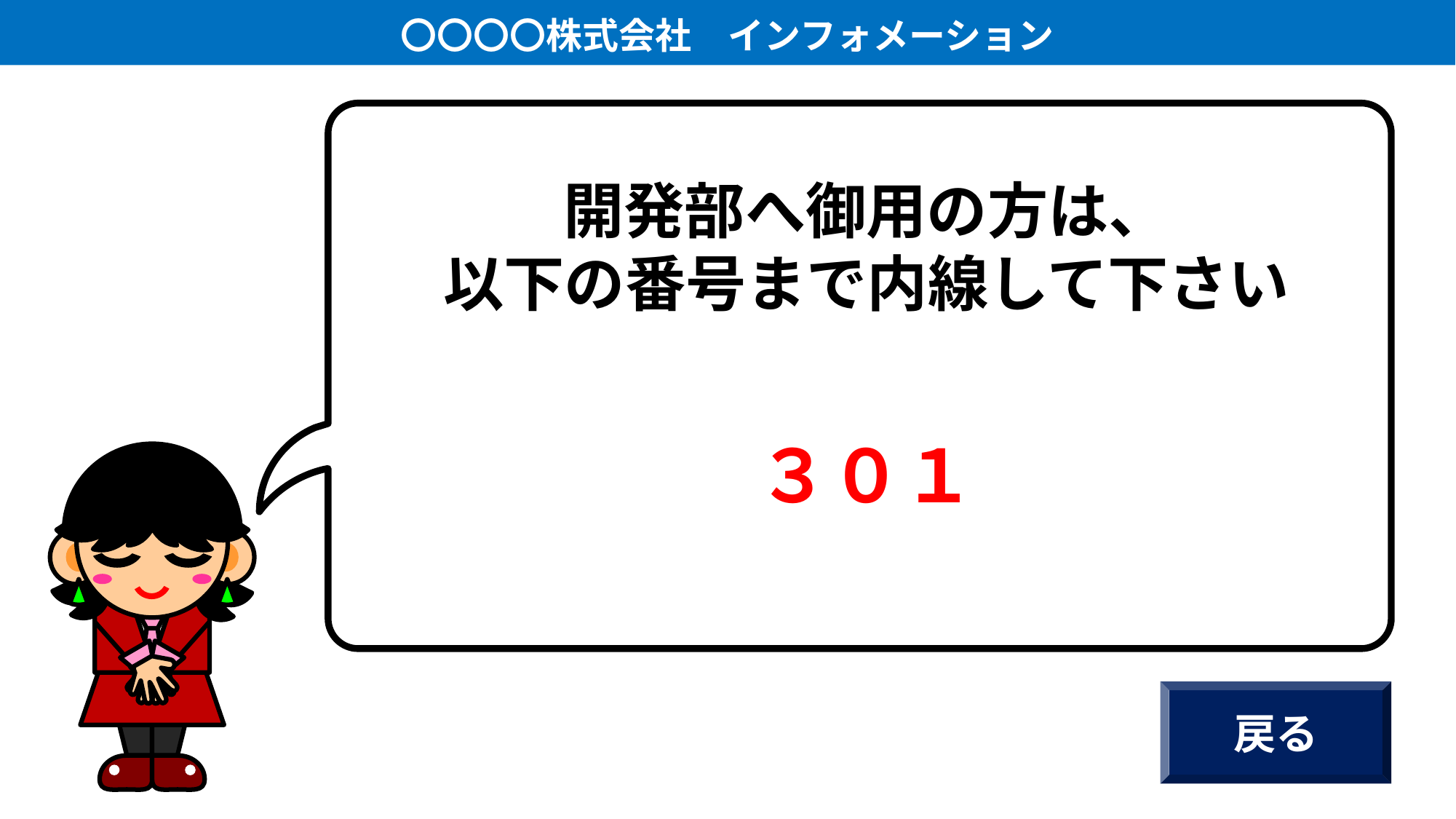

〇〇〇〇株式会社　インフォメーション

開発部へ御用の方は、
以下の番号まで内線して下さい
３０１

戻る